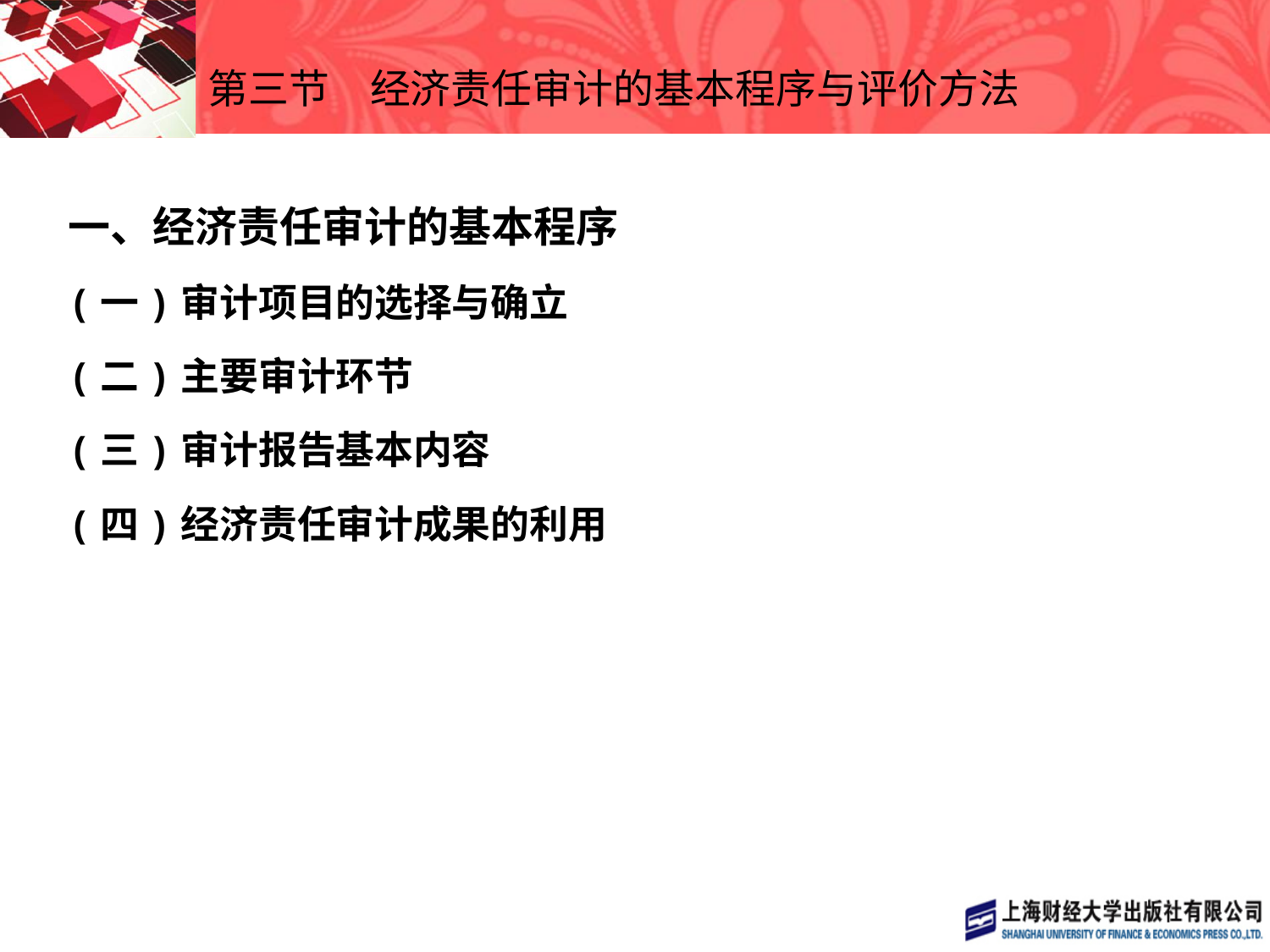

# 第三节　经济责任审计的基本程序与评价方法
一、经济责任审计的基本程序
(一)审计项目的选择与确立
(二)主要审计环节
(三)审计报告基本内容
(四)经济责任审计成果的利用